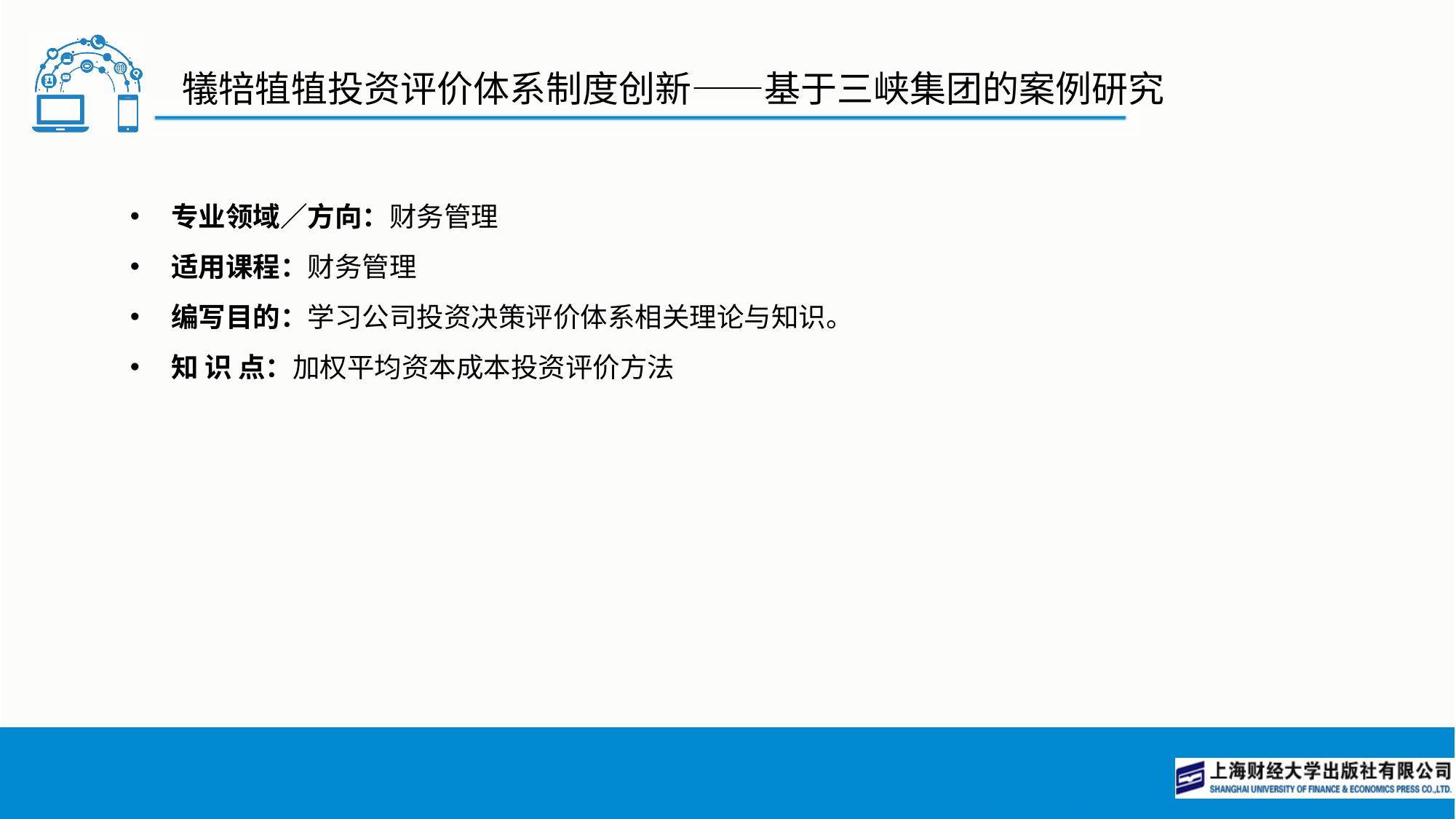

# 犠犃犆犆投资评价体系制度创新——基于三峡集团的案例研究
专业领域／方向：财务管理
适用课程：财务管理
编写目的：学习公司投资决策评价体系相关理论与知识。
知 识 点：加权平均资本成本投资评价方法